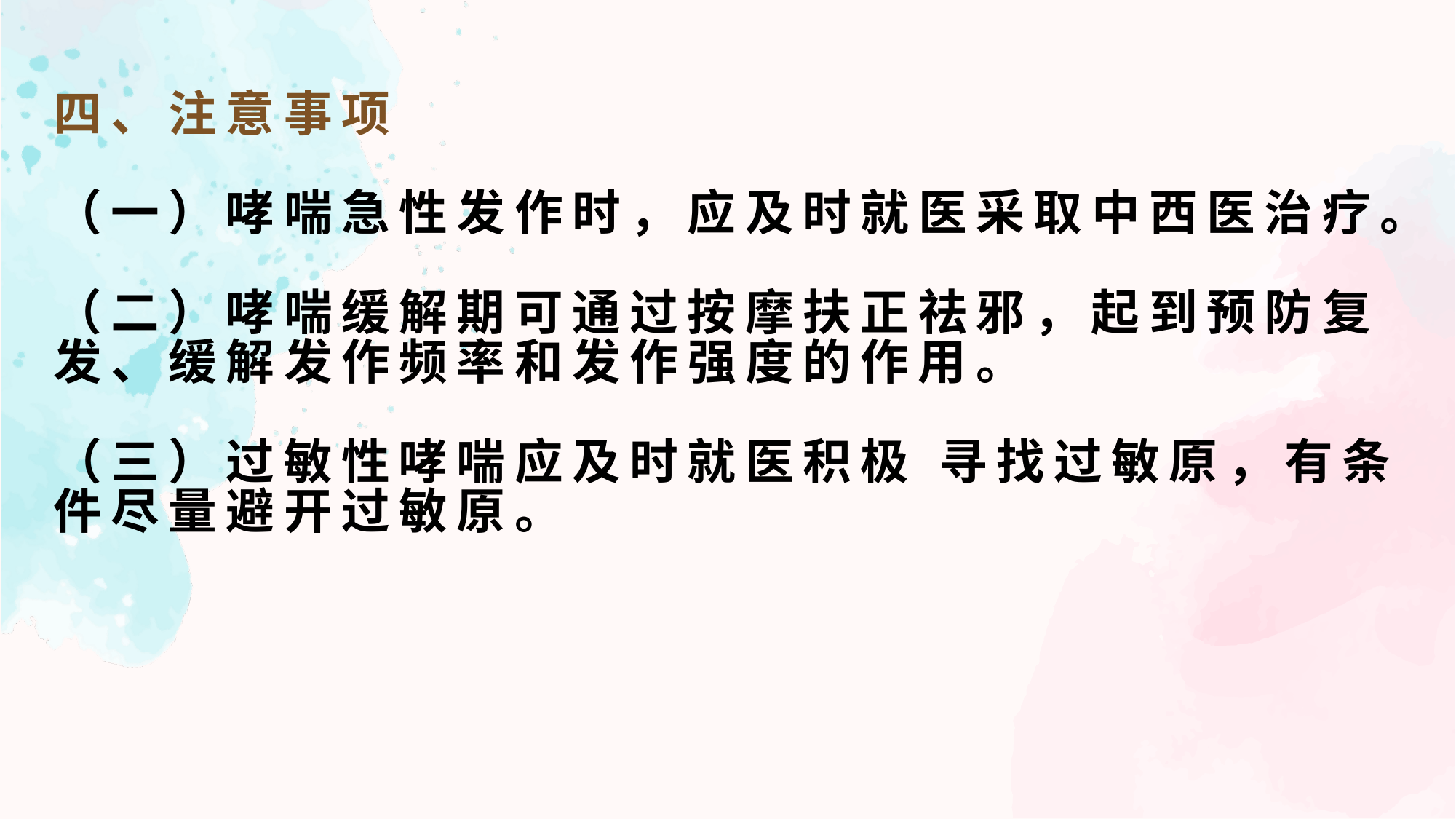

四、注意事项

（一）哮喘急性发作时，应及时就医采取中西医治疗。

（二）哮喘缓解期可通过按摩扶正祛邪，起到预防复发、缓解发作频率和发作强度的作用。

（三）过敏性哮喘应及时就医积极 寻找过敏原，有条件尽量避开过敏原。